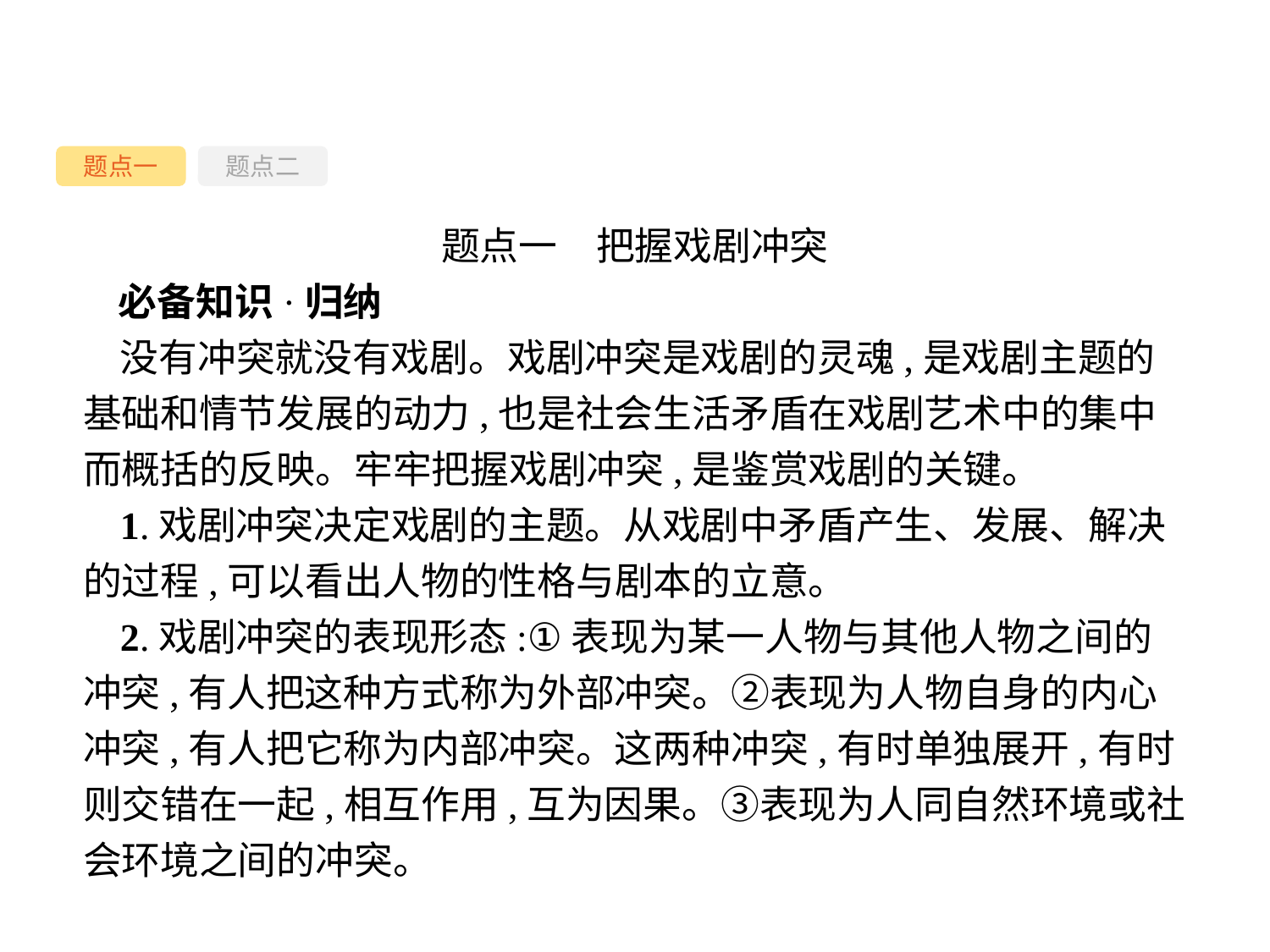

题点一
题点二
题点一　把握戏剧冲突
必备知识·归纳
没有冲突就没有戏剧。戏剧冲突是戏剧的灵魂,是戏剧主题的基础和情节发展的动力,也是社会生活矛盾在戏剧艺术中的集中而概括的反映。牢牢把握戏剧冲突,是鉴赏戏剧的关键。
1.戏剧冲突决定戏剧的主题。从戏剧中矛盾产生、发展、解决的过程,可以看出人物的性格与剧本的立意。
2.戏剧冲突的表现形态:①表现为某一人物与其他人物之间的冲突,有人把这种方式称为外部冲突。②表现为人物自身的内心冲突,有人把它称为内部冲突。这两种冲突,有时单独展开,有时则交错在一起,相互作用,互为因果。③表现为人同自然环境或社会环境之间的冲突。
-24-